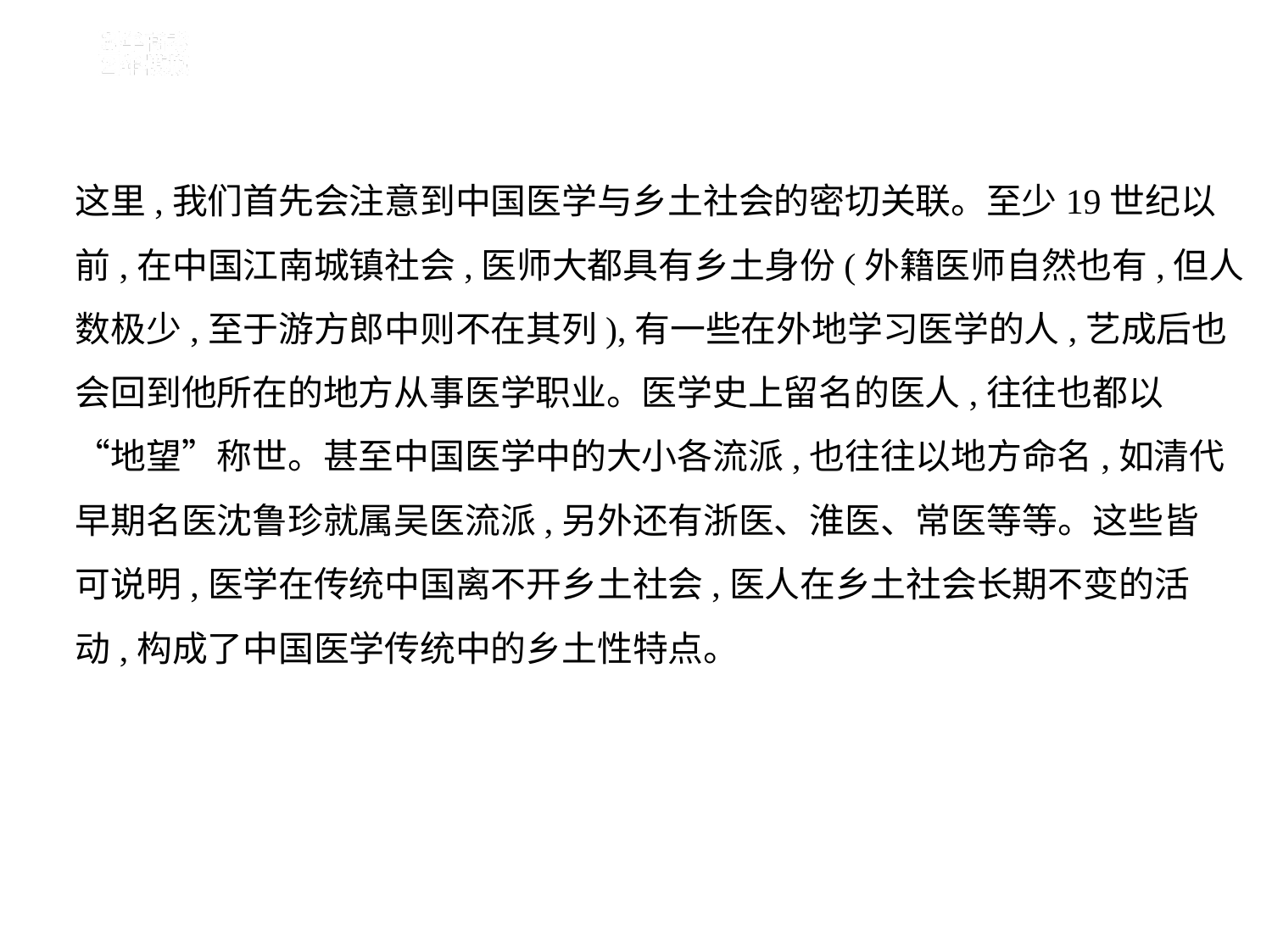

这里,我们首先会注意到中国医学与乡土社会的密切关联。至少19世纪以
前,在中国江南城镇社会,医师大都具有乡土身份(外籍医师自然也有,但人
数极少,至于游方郎中则不在其列),有一些在外地学习医学的人,艺成后也
会回到他所在的地方从事医学职业。医学史上留名的医人,往往也都以
“地望”称世。甚至中国医学中的大小各流派,也往往以地方命名,如清代
早期名医沈鲁珍就属吴医流派,另外还有浙医、淮医、常医等等。这些皆
可说明,医学在传统中国离不开乡土社会,医人在乡土社会长期不变的活
动,构成了中国医学传统中的乡土性特点。